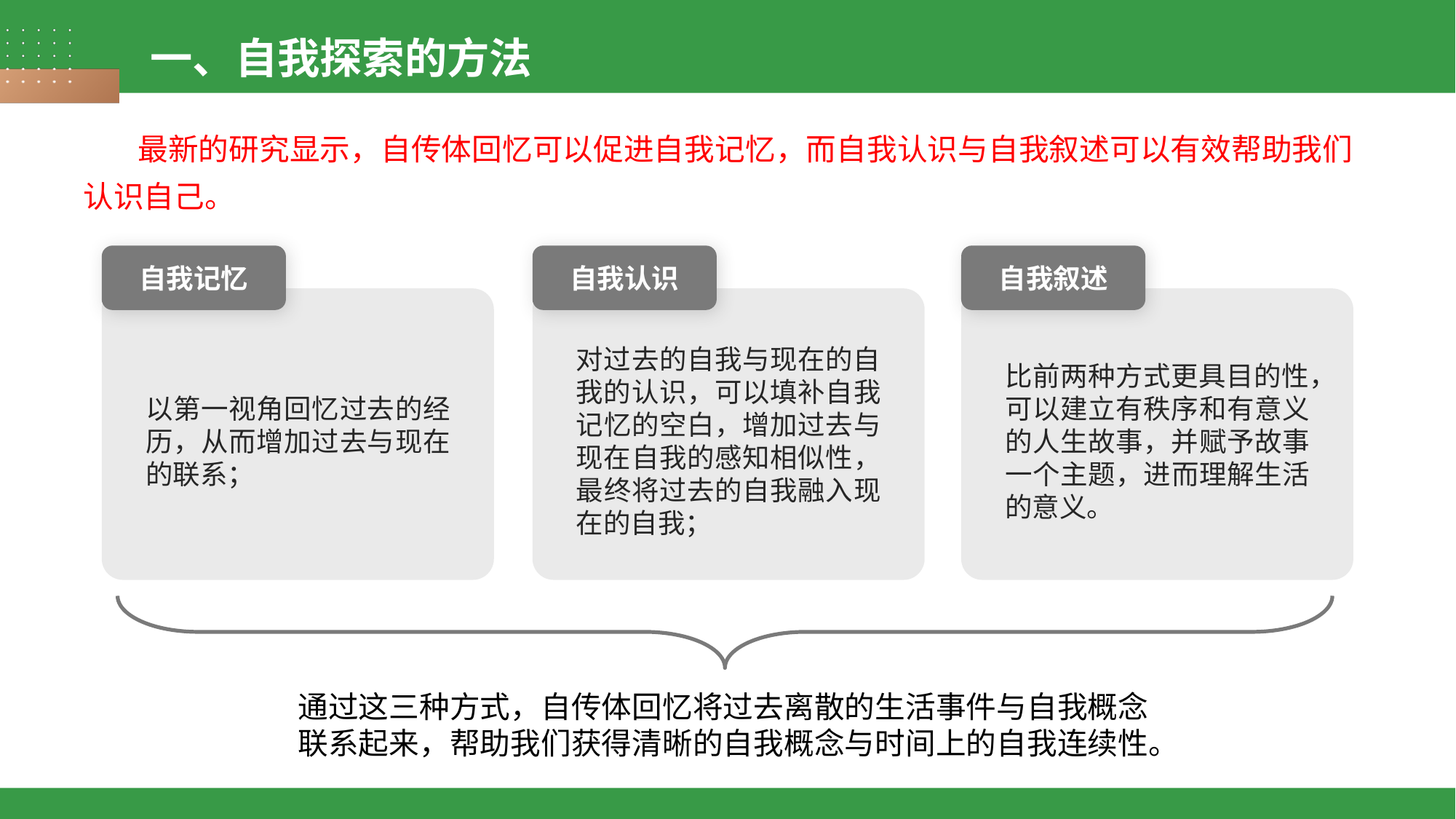

一、自我探索的方法
最新的研究显示，自传体回忆可以促进自我记忆，而自我认识与自我叙述可以有效帮助我们认识自己。
自我记忆
自我认识
自我叙述
以第一视角回忆过去的经历，从而增加过去与现在的联系；
对过去的自我与现在的自我的认识，可以填补自我记忆的空白，增加过去与现在自我的感知相似性，最终将过去的自我融入现在的自我；
比前两种方式更具目的性，可以建立有秩序和有意义的人生故事，并赋予故事一个主题，进而理解生活的意义。
通过这三种方式，自传体回忆将过去离散的生活事件与自我概念联系起来，帮助我们获得清晰的自我概念与时间上的自我连续性。